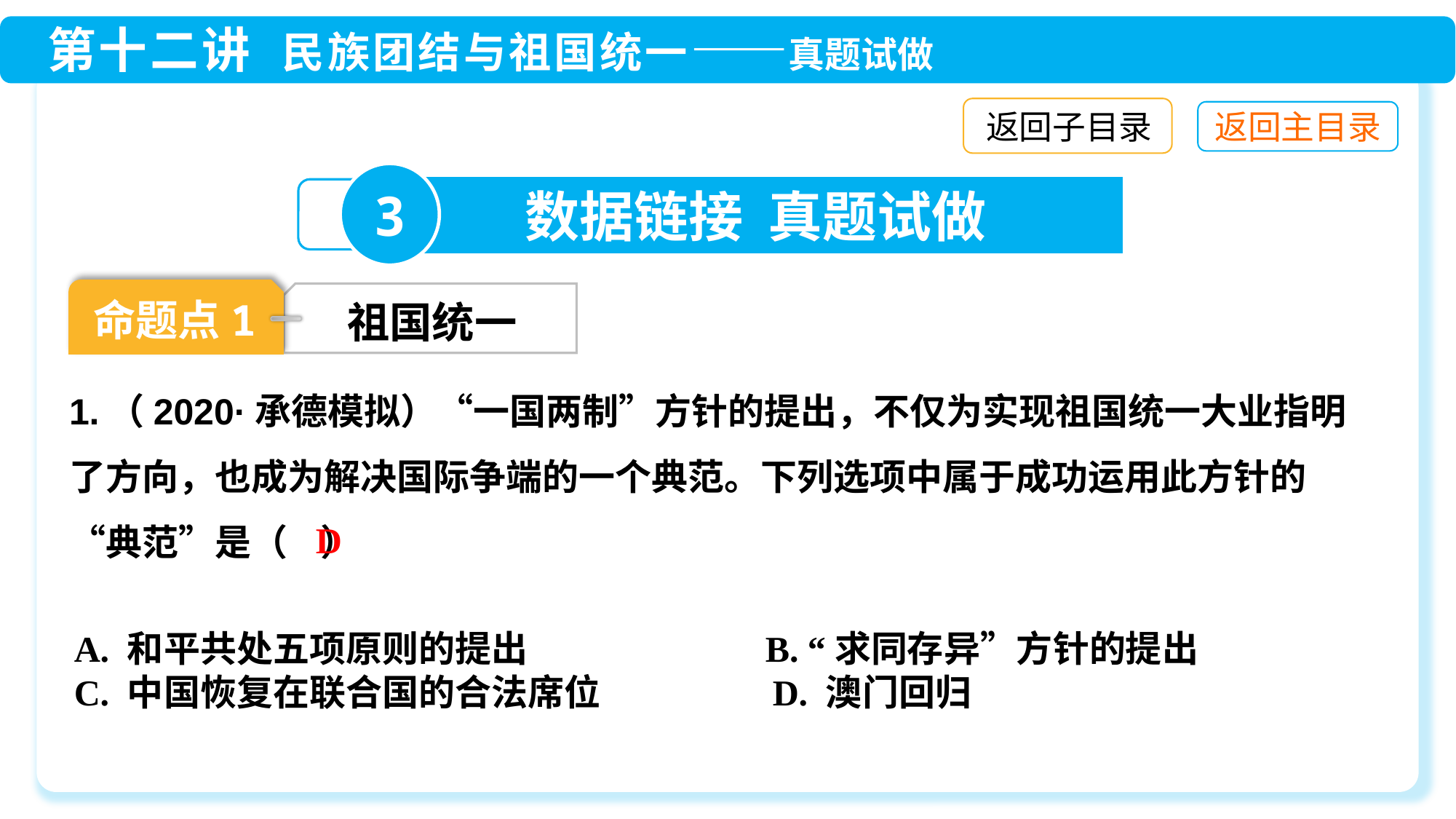

返回子目录

3
数据链接  真题试做

命题点1
祖国统一

1.（2020·承德模拟）“一国两制”方针的提出，不仅为实现祖国统一大业指明了方向，也成为解决国际争端的一个典范。下列选项中属于成功运用此方针的“典范”是（    ）
D
A. 和平共处五项原则的提出                            B. “求同存异”方针的提出
C. 中国恢复在联合国的合法席位                    D. 澳门回归